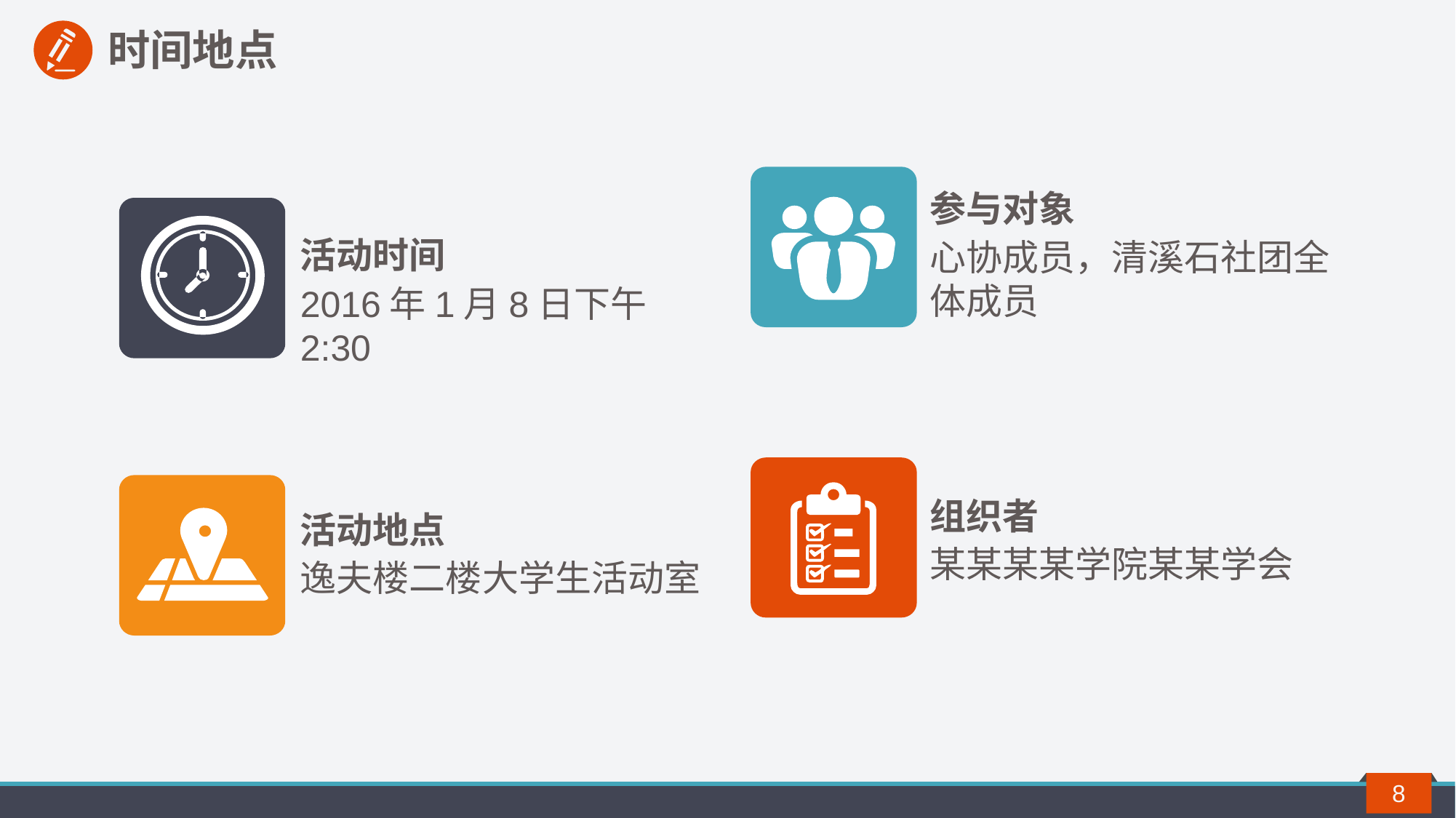

时间地点

参与对象

活动时间
心协成员，清溪石社团全体成员
2016年1月8日下午2:30

组织者
活动地点

某某某某学院某某学会
逸夫楼二楼大学生活动室